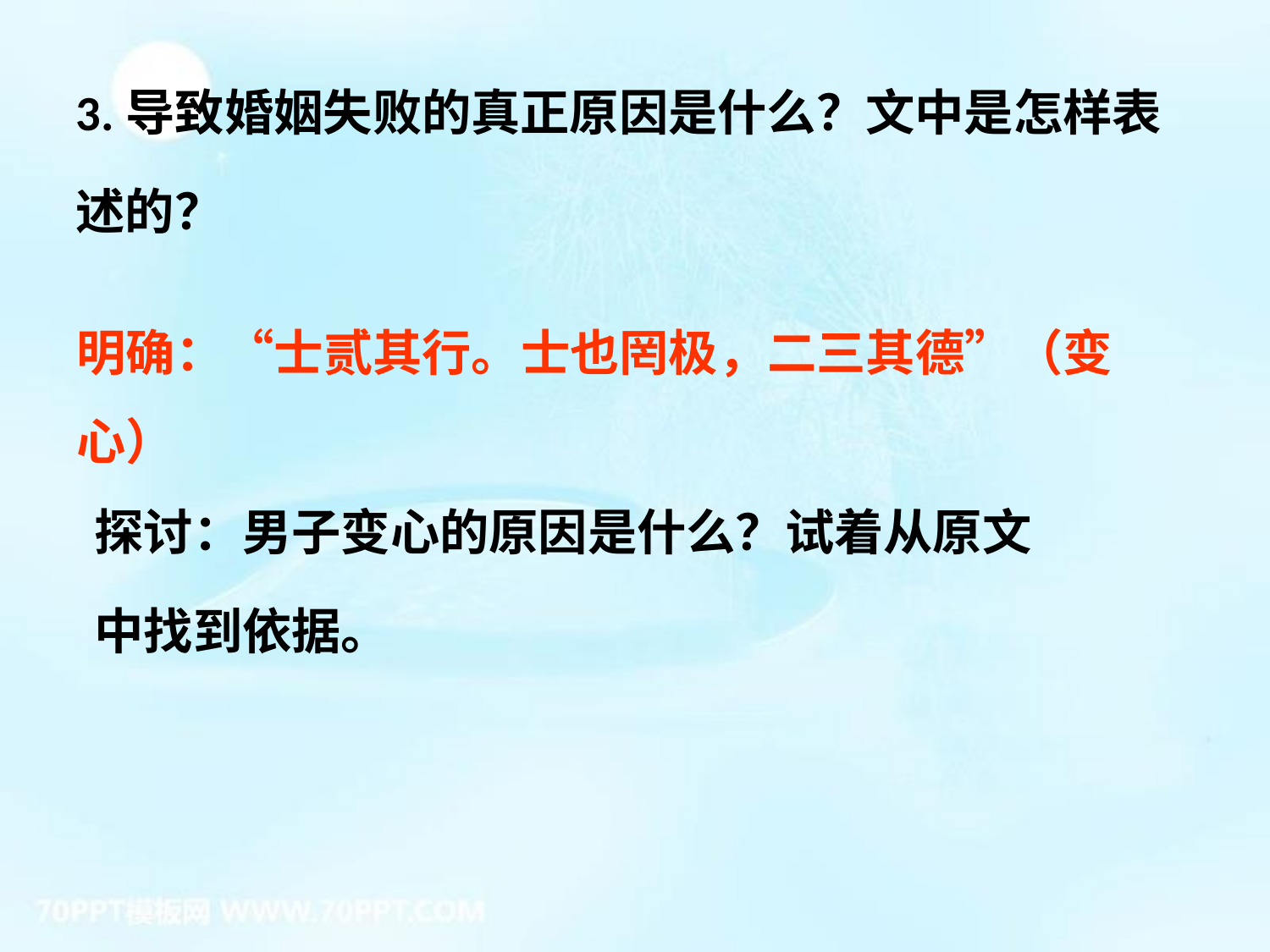

3.导致婚姻失败的真正原因是什么？文中是怎样表
述的？
明确：“士贰其行。士也罔极，二三其德”（变心）
探讨：男子变心的原因是什么？试着从原文
中找到依据。